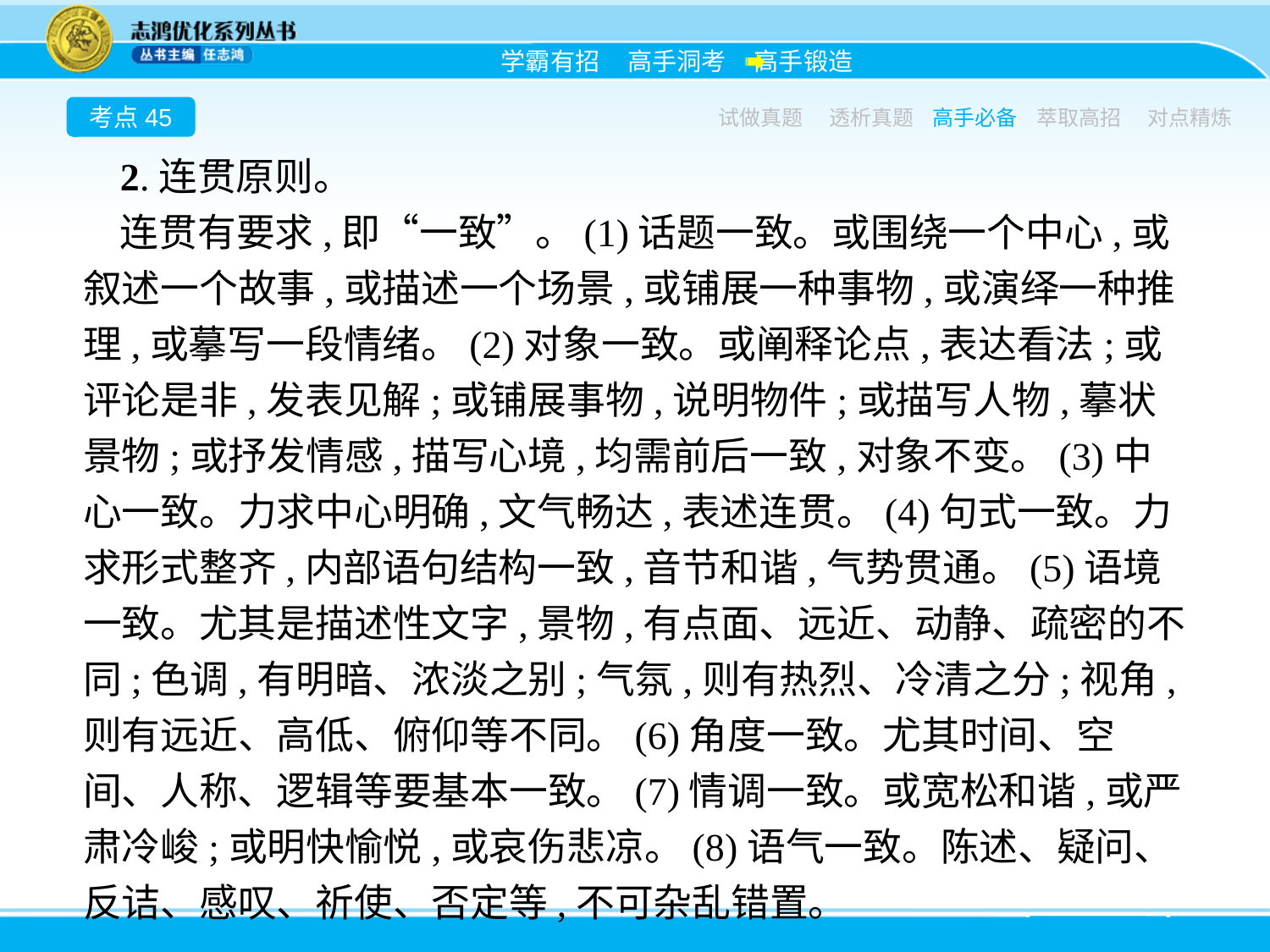

考点45
试做真题
透析真题
高手必备
萃取高招
对点精炼
2.连贯原则。
连贯有要求,即“一致”。(1)话题一致。或围绕一个中心,或叙述一个故事,或描述一个场景,或铺展一种事物,或演绎一种推理,或摹写一段情绪。(2)对象一致。或阐释论点,表达看法;或评论是非,发表见解;或铺展事物,说明物件;或描写人物,摹状景物;或抒发情感,描写心境,均需前后一致,对象不变。(3)中心一致。力求中心明确,文气畅达,表述连贯。(4)句式一致。力求形式整齐,内部语句结构一致,音节和谐,气势贯通。(5)语境一致。尤其是描述性文字,景物,有点面、远近、动静、疏密的不同;色调,有明暗、浓淡之别;气氛,则有热烈、冷清之分;视角,则有远近、高低、俯仰等不同。(6)角度一致。尤其时间、空间、人称、逻辑等要基本一致。(7)情调一致。或宽松和谐,或严肃冷峻;或明快愉悦,或哀伤悲凉。(8)语气一致。陈述、疑问、反诘、感叹、祈使、否定等,不可杂乱错置。